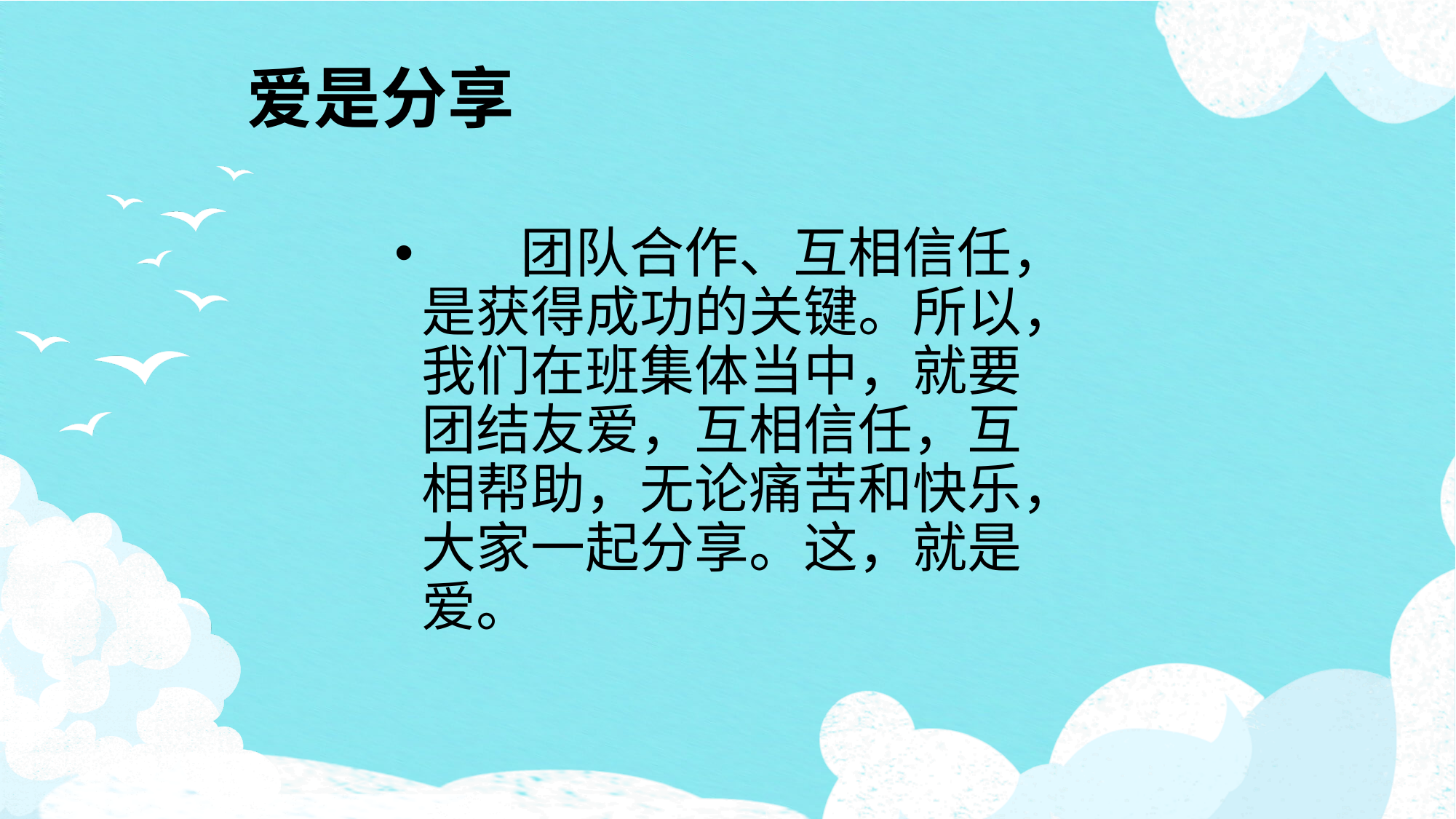

爱是分享
       团队合作、互相信任，是获得成功的关键。所以，我们在班集体当中，就要团结友爱，互相信任，互相帮助，无论痛苦和快乐，大家一起分享。这，就是爱。